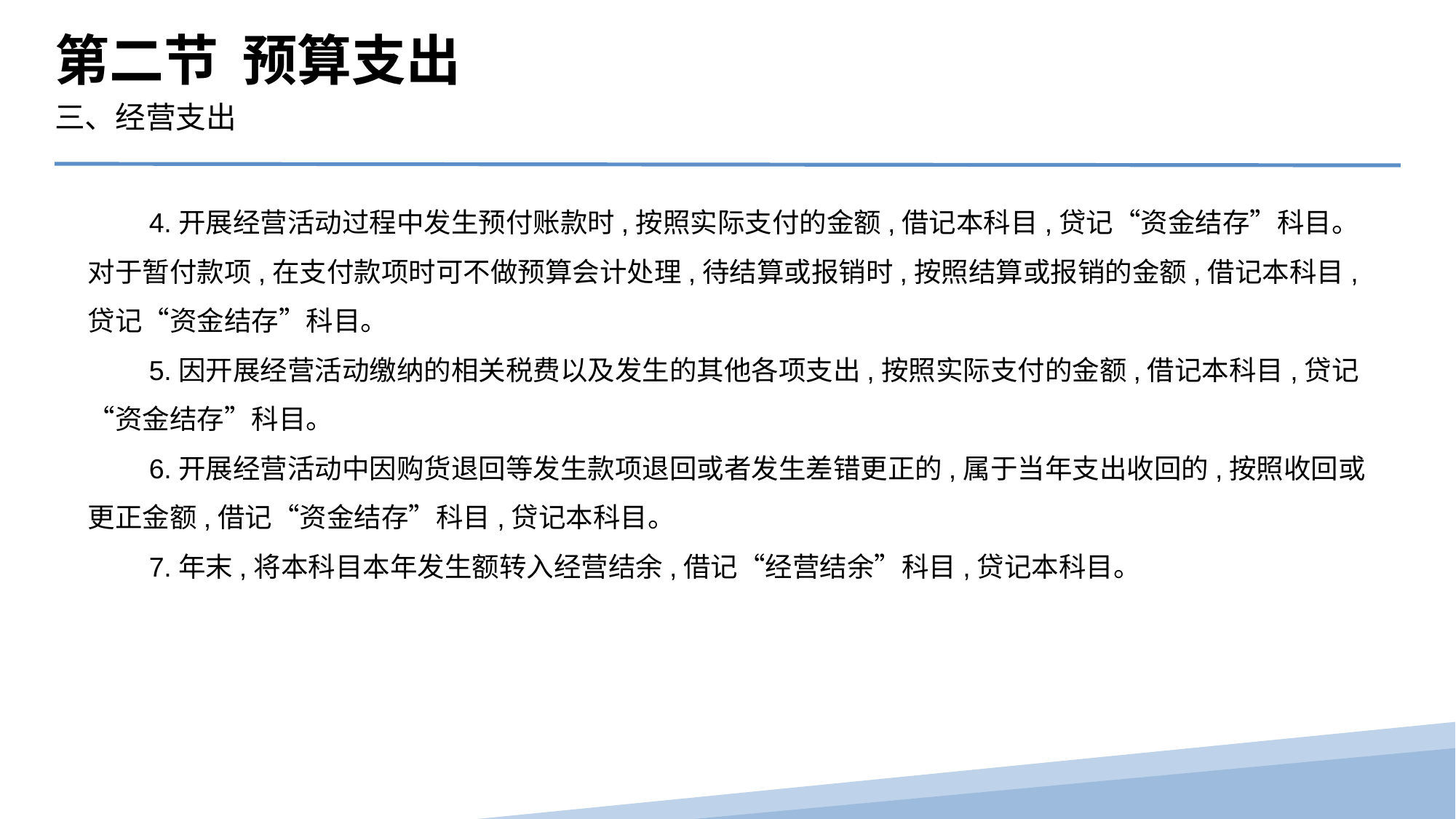

第二节  预算支出
三、经营支出
        4.开展经营活动过程中发生预付账款时,按照实际支付的金额,借记本科目,贷记“资金结存”科目。
对于暂付款项,在支付款项时可不做预算会计处理,待结算或报销时,按照结算或报销的金额,借记本科目,贷记“资金结存”科目。
　　5.因开展经营活动缴纳的相关税费以及发生的其他各项支出,按照实际支付的金额,借记本科目,贷记“资金结存”科目。
　　6.开展经营活动中因购货退回等发生款项退回或者发生差错更正的,属于当年支出收回的,按照收回或更正金额,借记“资金结存”科目,贷记本科目。
　　7.年末,将本科目本年发生额转入经营结余,借记“经营结余”科目,贷记本科目。